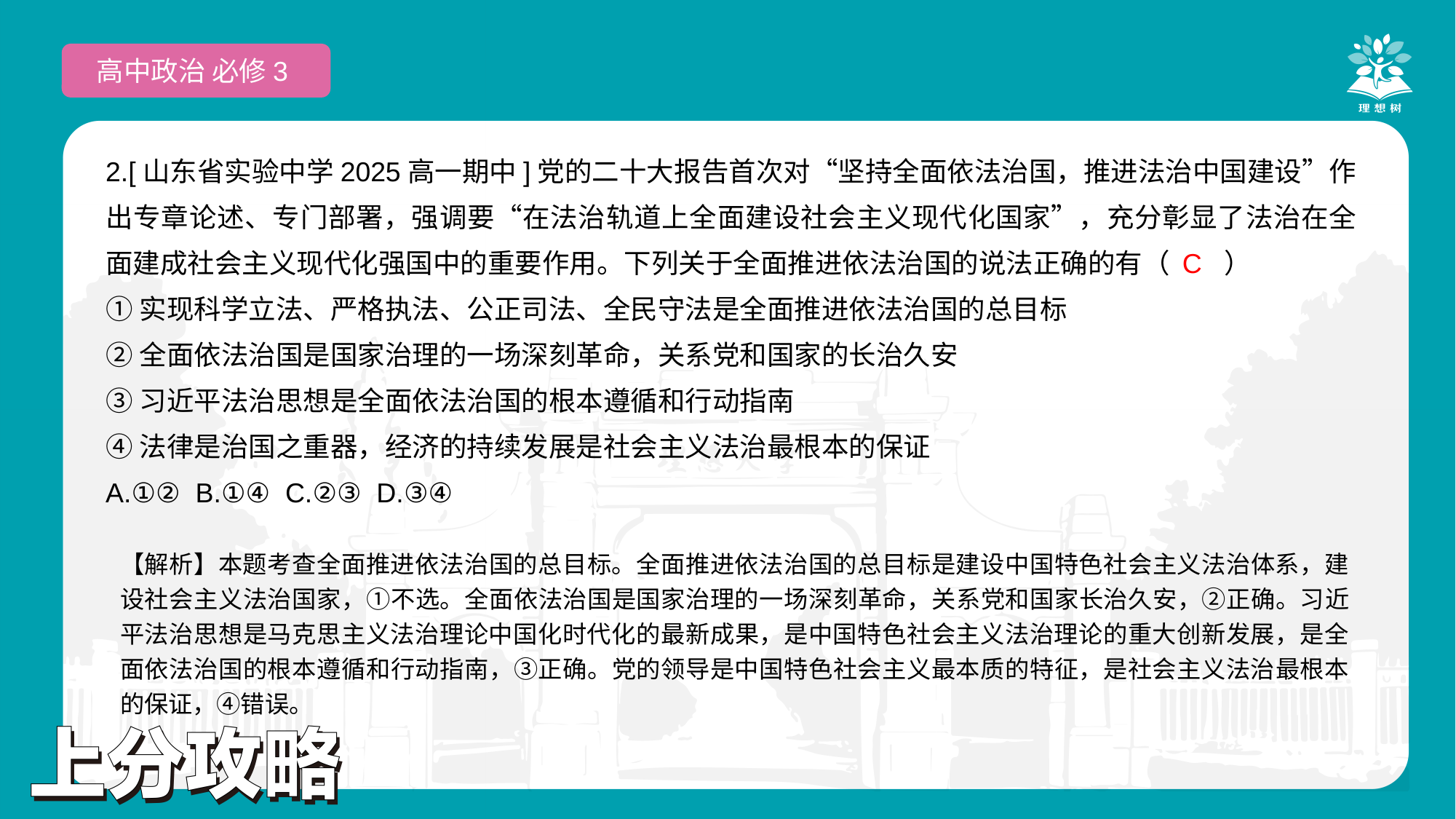

高中政治 必修3
2.[山东省实验中学2025高一期中]党的二十大报告首次对“坚持全面依法治国，推进法治中国建设”作出专章论述、专门部署，强调要“在法治轨道上全面建设社会主义现代化国家”，充分彰显了法治在全面建成社会主义现代化强国中的重要作用。下列关于全面推进依法治国的说法正确的有（　　）
①实现科学立法、严格执法、公正司法、全民守法是全面推进依法治国的总目标
②全面依法治国是国家治理的一场深刻革命，关系党和国家的长治久安
③习近平法治思想是全面依法治国的根本遵循和行动指南
④法律是治国之重器，经济的持续发展是社会主义法治最根本的保证
A.①②  B.①④  C.②③  D.③④
 C
【解析】本题考查全面推进依法治国的总目标。全面推进依法治国的总目标是建设中国特色社会主义法治体系，建设社会主义法治国家，①不选。全面依法治国是国家治理的一场深刻革命，关系党和国家长治久安，②正确。习近平法治思想是马克思主义法治理论中国化时代化的最新成果，是中国特色社会主义法治理论的重大创新发展，是全面依法治国的根本遵循和行动指南，③正确。党的领导是中国特色社会主义最本质的特征，是社会主义法治最根本的保证，④错误。